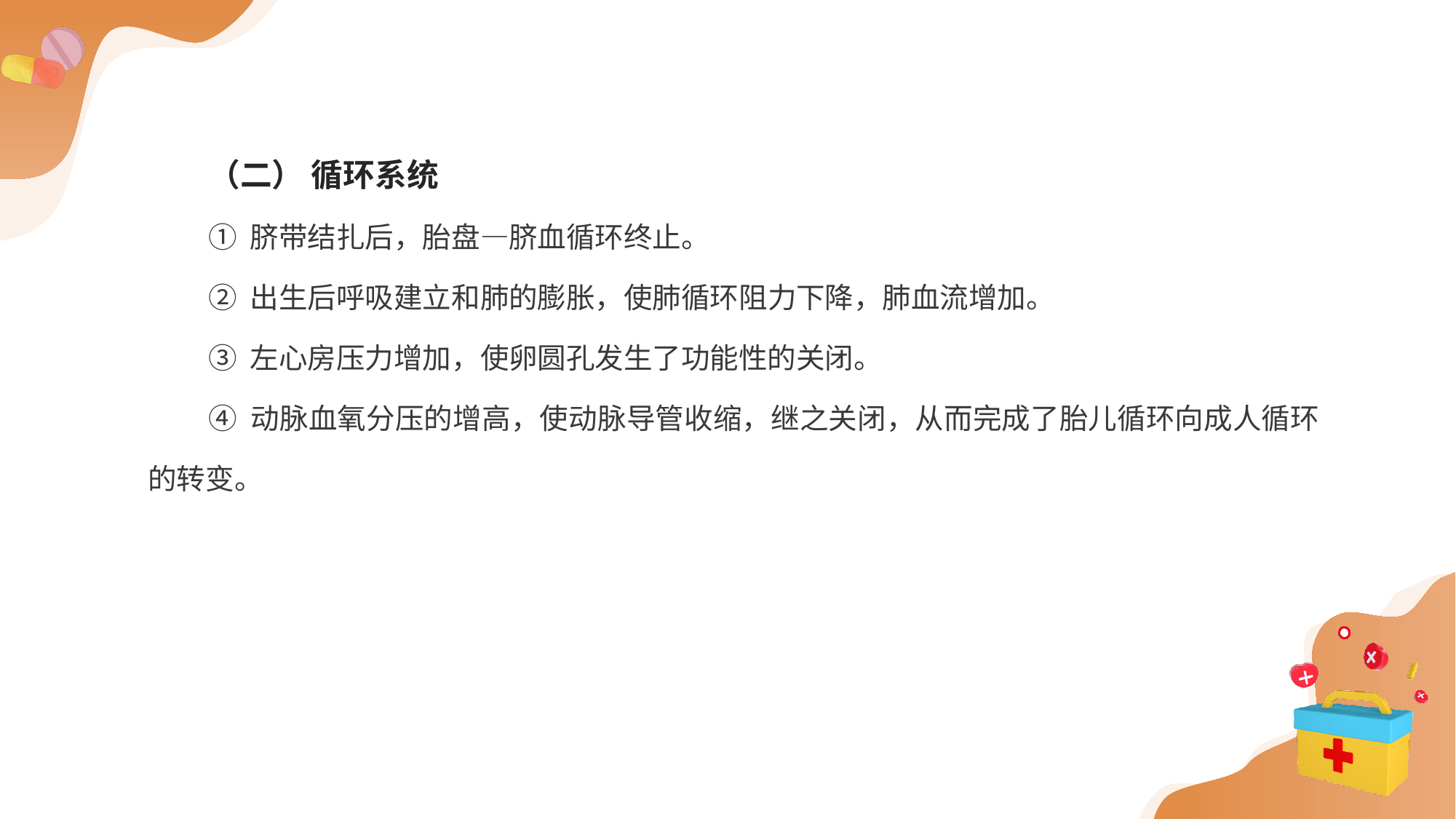

（二） 循环系统
① 脐带结扎后，胎盘—脐血循环终止。
② 出生后呼吸建立和肺的膨胀，使肺循环阻力下降，肺血流增加。
③ 左心房压力增加，使卵圆孔发生了功能性的关闭。
④ 动脉血氧分压的增高，使动脉导管收缩，继之关闭，从而完成了胎儿循环向成人循环的转变。